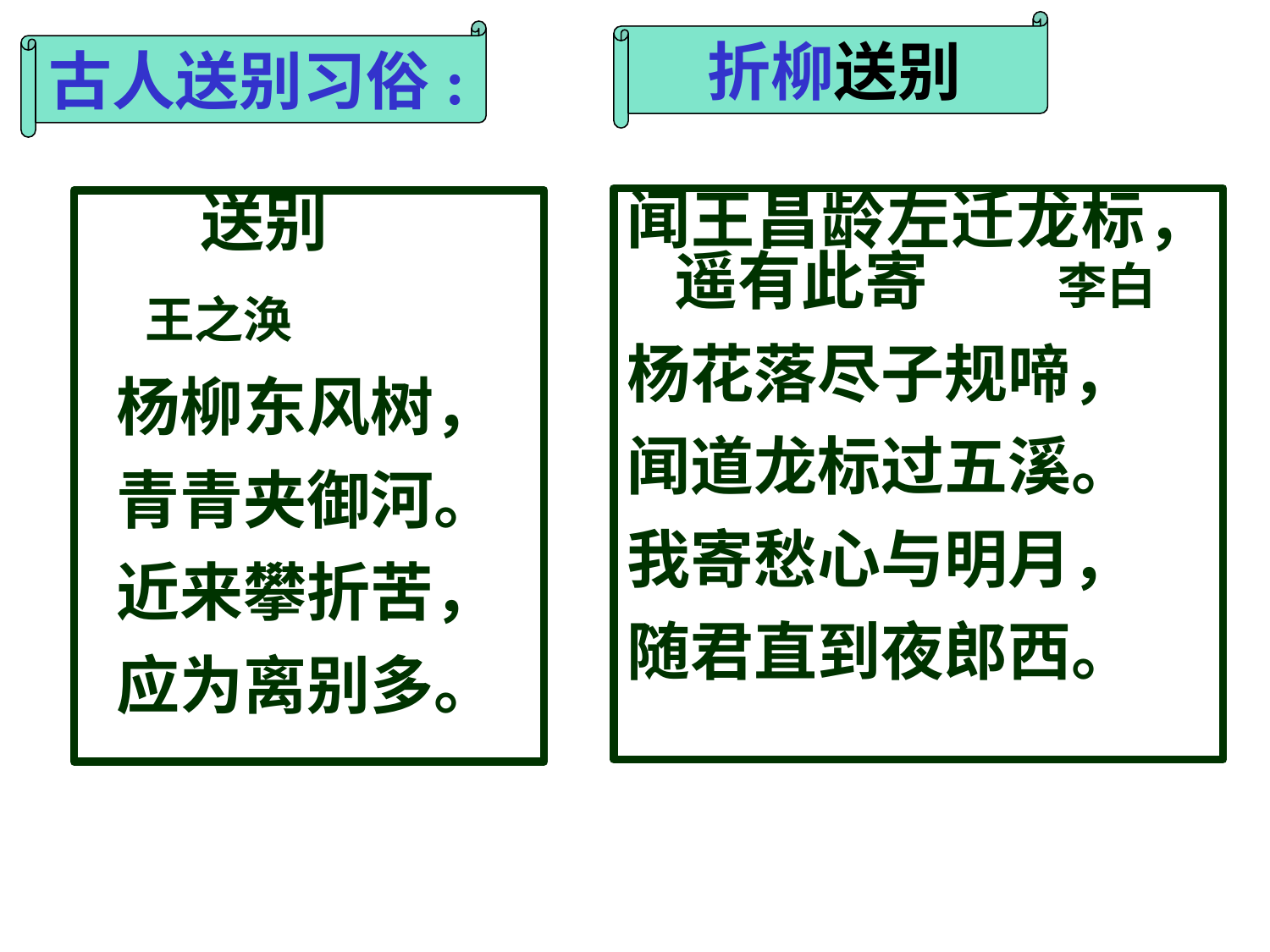

折柳送别
古人送别习俗:
闻王昌龄左迁龙标，遥有此寄         李白
杨花落尽子规啼，
闻道龙标过五溪。
我寄愁心与明月，
随君直到夜郎西。
                   送别
   王之涣
 杨柳东风树，
 青青夹御河。
 近来攀折苦，
 应为离别多。